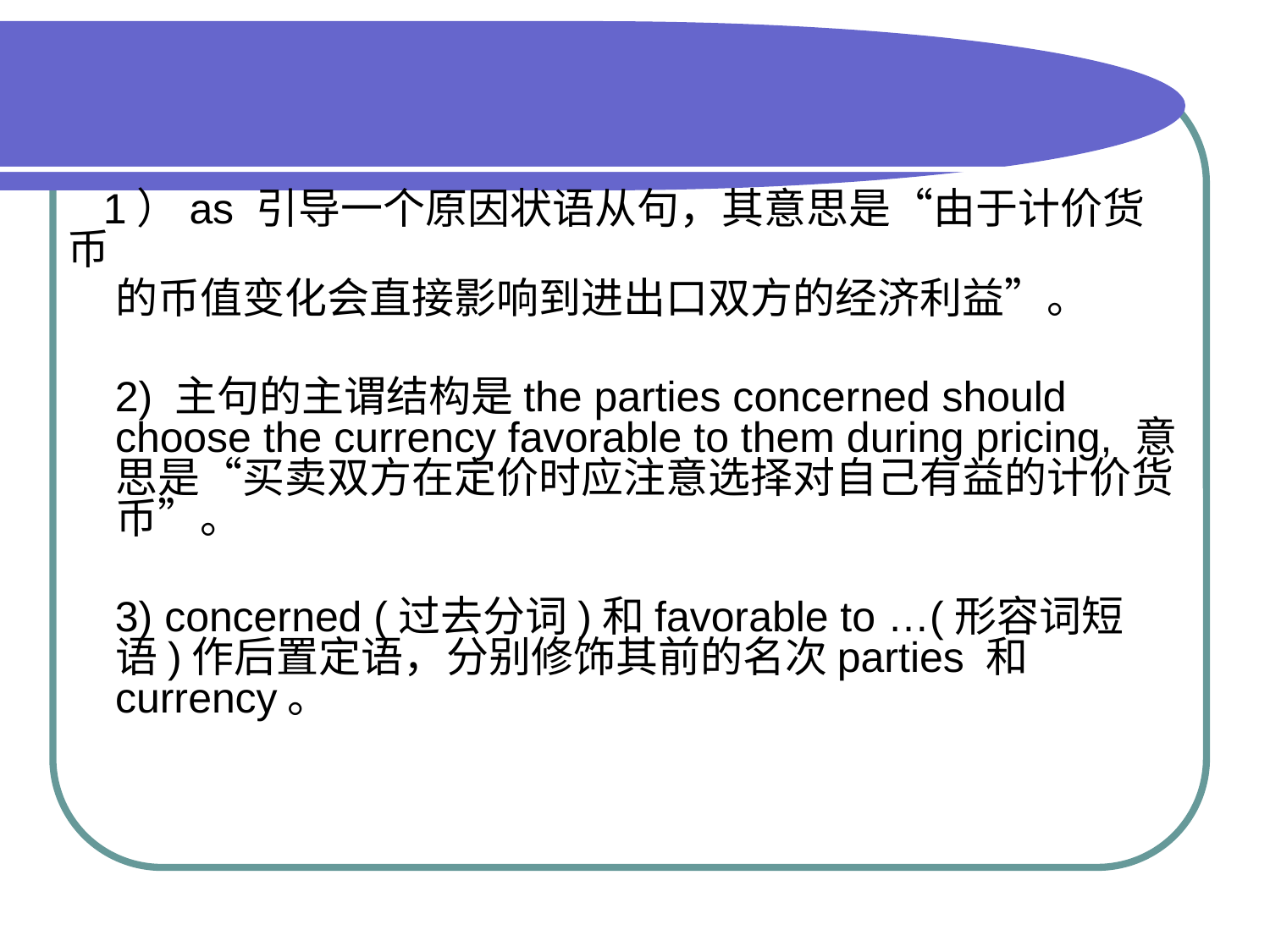

1）as 引导一个原因状语从句，其意思是“由于计价货币
    的币值变化会直接影响到进出口双方的经济利益”。

    2) 主句的主谓结构是the parties concerned should choose the currency favorable to them during pricing, 意思是“买卖双方在定价时应注意选择对自己有益的计价货币”。

    3) concerned (过去分词)和favorable to …(形容词短语)作后置定语，分别修饰其前的名次parties 和currency。